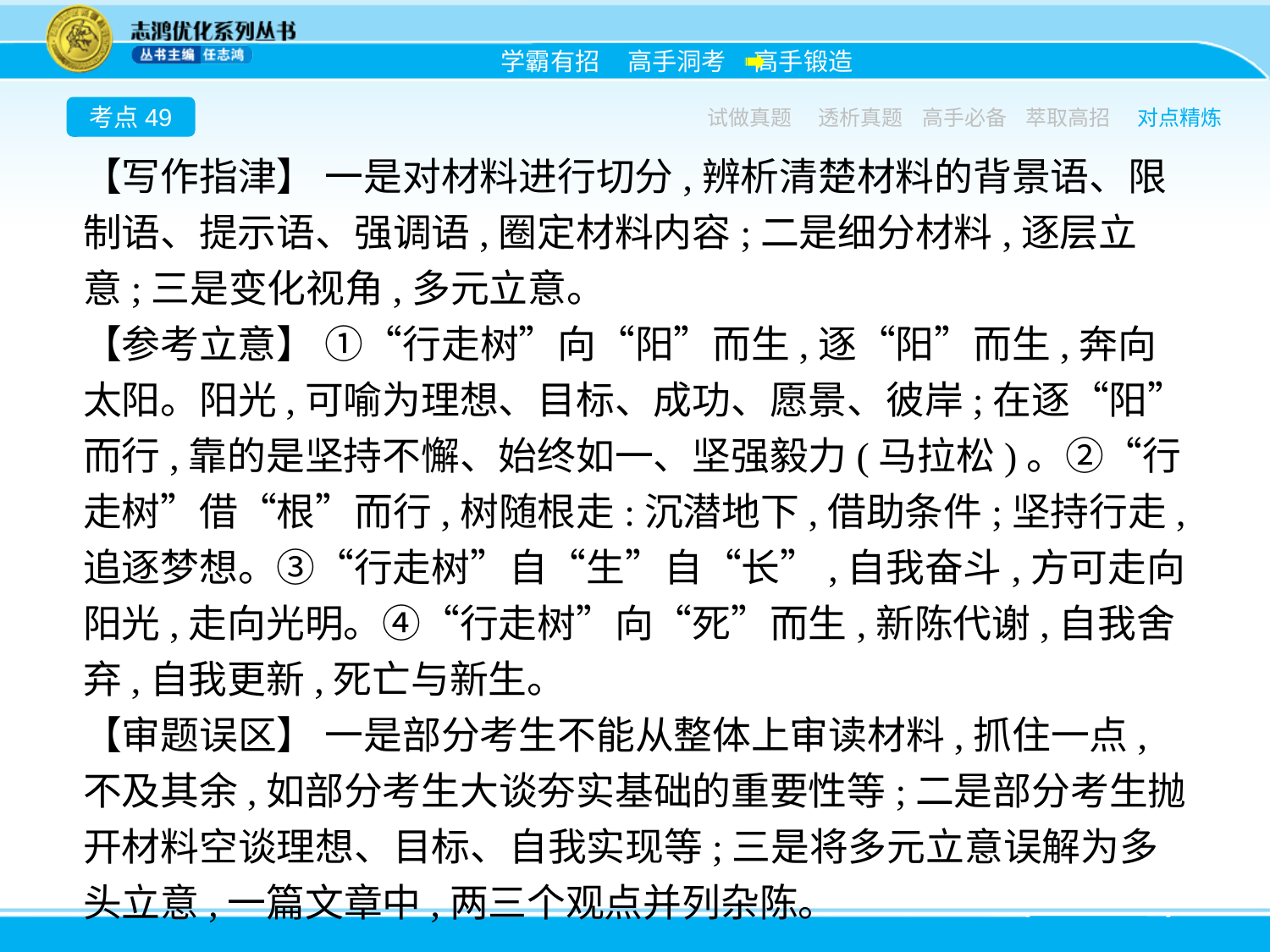

考点49
试做真题
透析真题
高手必备
萃取高招
对点精炼
【写作指津】 一是对材料进行切分,辨析清楚材料的背景语、限制语、提示语、强调语,圈定材料内容;二是细分材料,逐层立意;三是变化视角,多元立意。
【参考立意】 ①“行走树”向“阳”而生,逐“阳”而生,奔向太阳。阳光,可喻为理想、目标、成功、愿景、彼岸;在逐“阳”而行,靠的是坚持不懈、始终如一、坚强毅力(马拉松)。②“行走树”借“根”而行,树随根走:沉潜地下,借助条件;坚持行走,追逐梦想。③“行走树”自“生”自“长”,自我奋斗,方可走向阳光,走向光明。④“行走树”向“死”而生,新陈代谢,自我舍弃,自我更新,死亡与新生。
【审题误区】 一是部分考生不能从整体上审读材料,抓住一点,不及其余,如部分考生大谈夯实基础的重要性等;二是部分考生抛开材料空谈理想、目标、自我实现等;三是将多元立意误解为多头立意,一篇文章中,两三个观点并列杂陈。